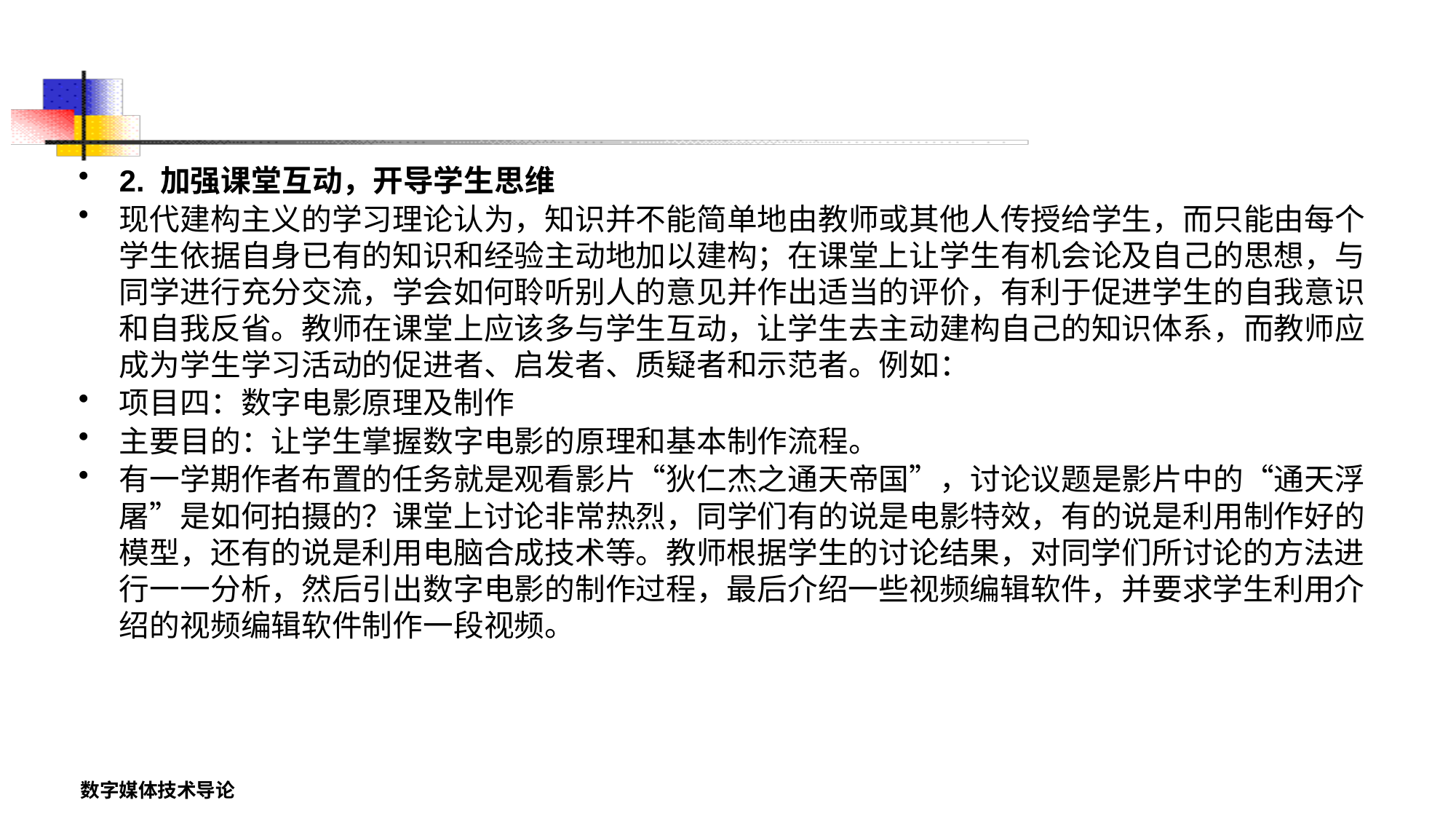

2. 加强课堂互动，开导学生思维
现代建构主义的学习理论认为，知识并不能简单地由教师或其他人传授给学生，而只能由每个学生依据自身已有的知识和经验主动地加以建构；在课堂上让学生有机会论及自己的思想，与同学进行充分交流，学会如何聆听别人的意见并作出适当的评价，有利于促进学生的自我意识和自我反省。教师在课堂上应该多与学生互动，让学生去主动建构自己的知识体系，而教师应成为学生学习活动的促进者、启发者、质疑者和示范者。例如：
项目四：数字电影原理及制作
主要目的：让学生掌握数字电影的原理和基本制作流程。
有一学期作者布置的任务就是观看影片“狄仁杰之通天帝国”，讨论议题是影片中的“通天浮屠”是如何拍摄的？课堂上讨论非常热烈，同学们有的说是电影特效，有的说是利用制作好的模型，还有的说是利用电脑合成技术等。教师根据学生的讨论结果，对同学们所讨论的方法进行一一分析，然后引出数字电影的制作过程，最后介绍一些视频编辑软件，并要求学生利用介绍的视频编辑软件制作一段视频。